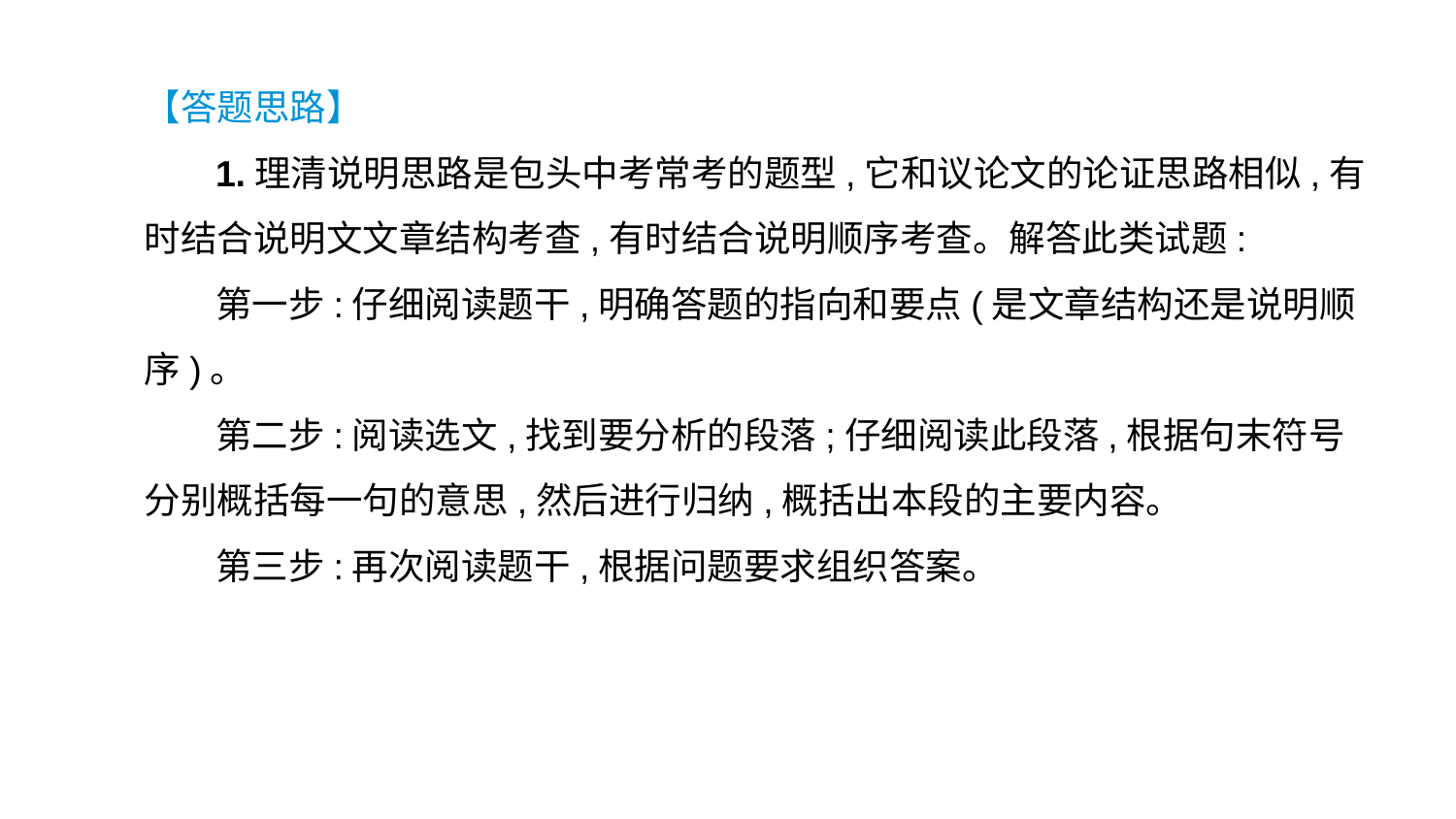

【答题思路】
1.理清说明思路是包头中考常考的题型,它和议论文的论证思路相似,有时结合说明文文章结构考查,有时结合说明顺序考查。解答此类试题:
第一步:仔细阅读题干,明确答题的指向和要点(是文章结构还是说明顺序)。
第二步:阅读选文,找到要分析的段落;仔细阅读此段落,根据句末符号分别概括每一句的意思,然后进行归纳,概括出本段的主要内容。
第三步:再次阅读题干,根据问题要求组织答案。